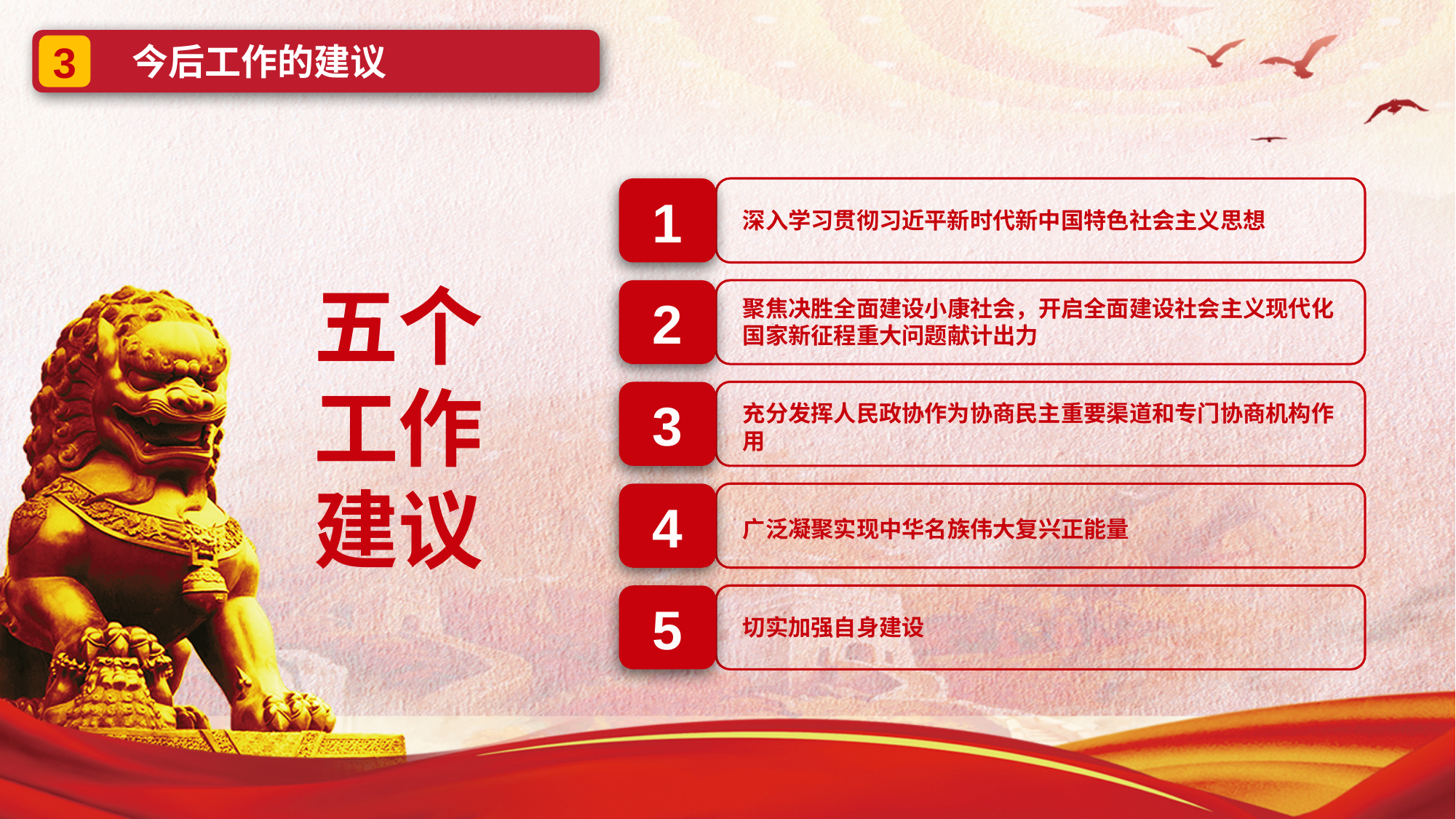

今后工作的建议
3
1

深入学习贯彻习近平新时代新中国特色社会主义思想
五个
工作
建议
2

聚焦决胜全面建设小康社会，开启全面建设社会主义现代化国家新征程重大问题献计出力
3

充分发挥人民政协作为协商民主重要渠道和专门协商机构作用
4

广泛凝聚实现中华名族伟大复兴正能量
5

切实加强自身建设